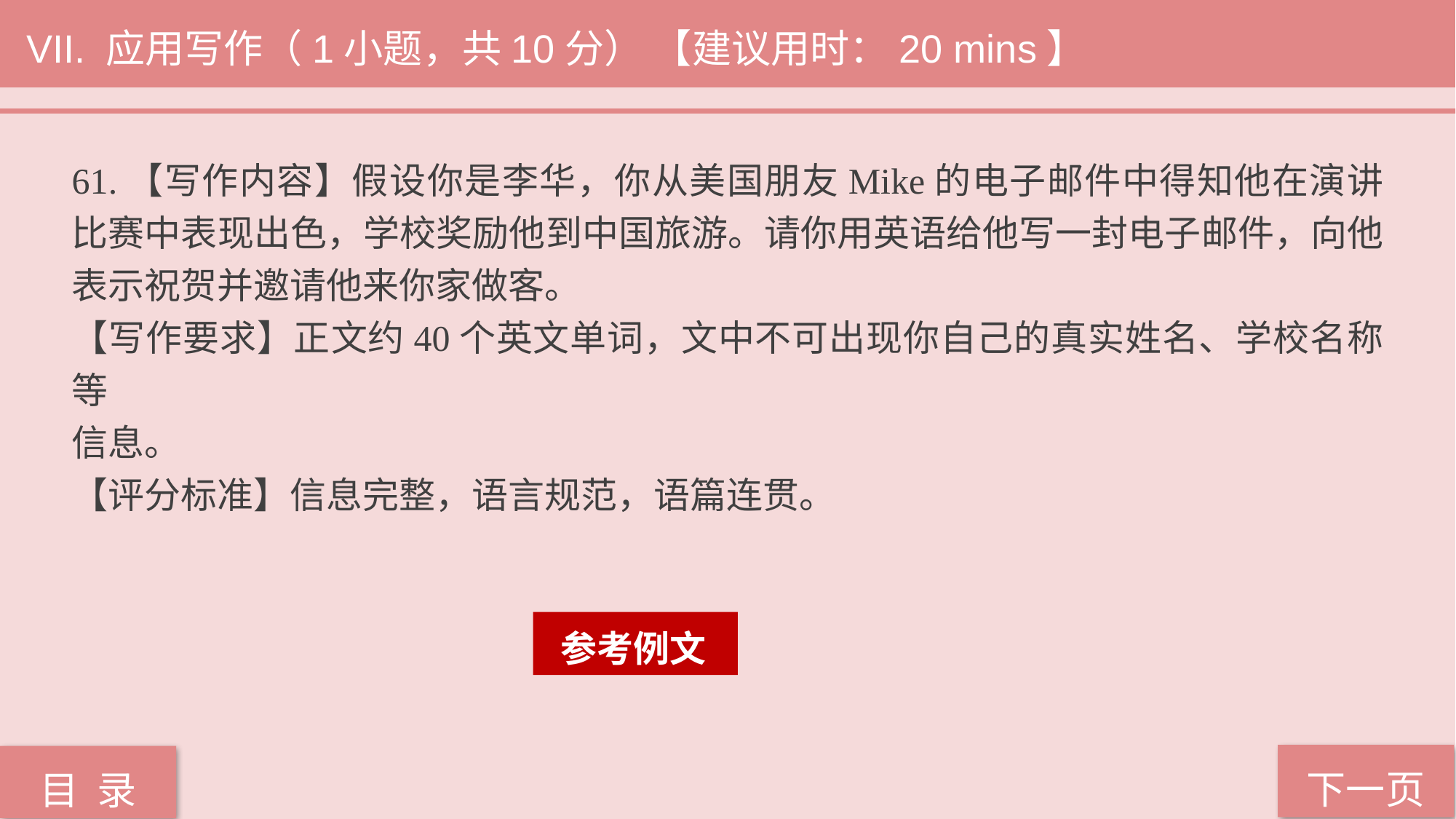

VII. 应用写作（1小题，共10分） 【建议用时：20 mins】
61.【写作内容】假设你是李华，你从美国朋友Mike的电子邮件中得知他在演讲比赛中表现出色，学校奖励他到中国旅游。请你用英语给他写一封电子邮件，向他表示祝贺并邀请他来你家做客。
【写作要求】正文约40个英文单词，文中不可出现你自己的真实姓名、学校名称等
信息。
【评分标准】信息完整，语言规范，语篇连贯。
 参考例文